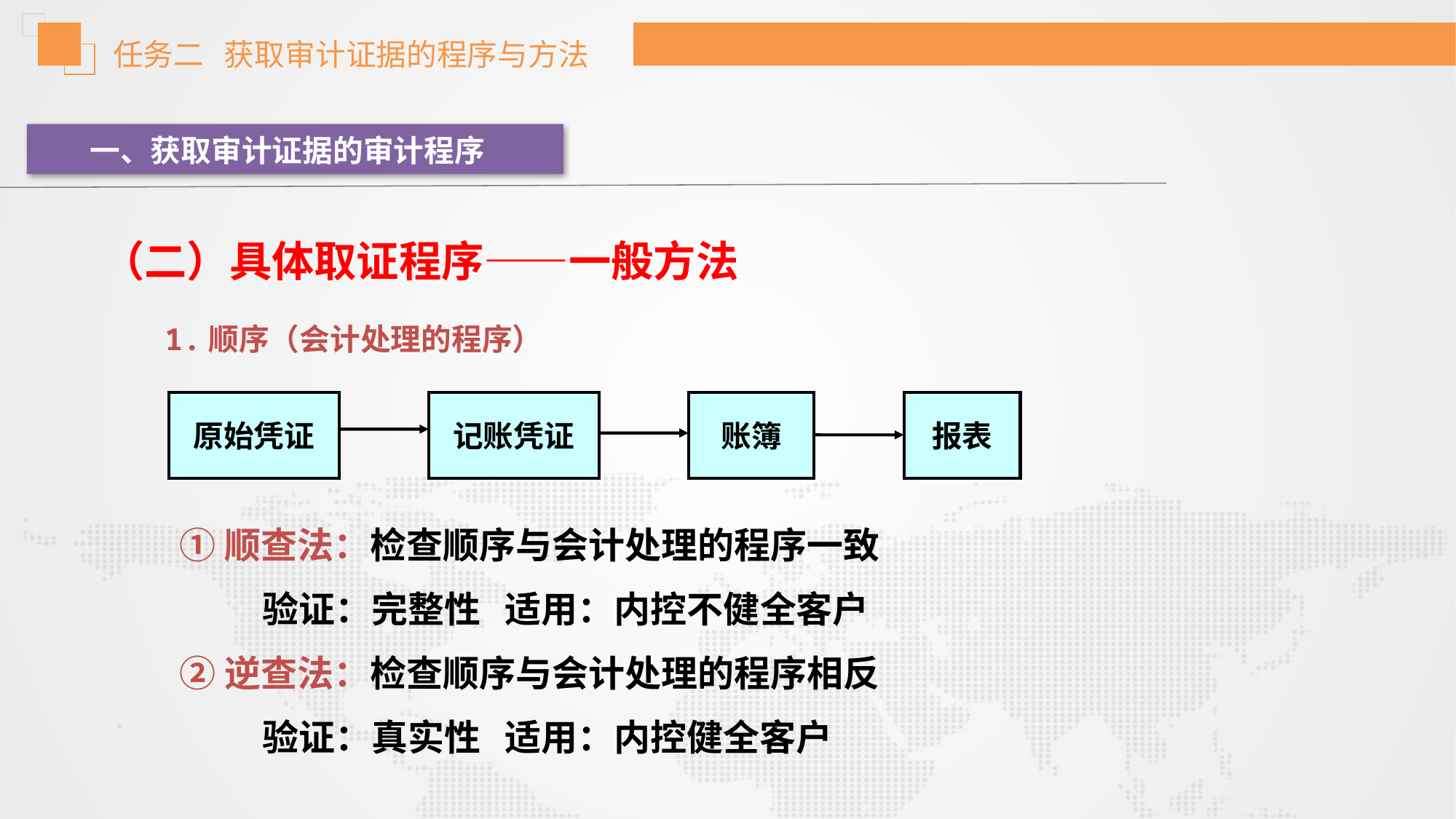

任务二   获取审计证据的程序与方法

一、获取审计证据的审计程序

（二）具体取证程序——一般方法
1.顺序（会计处理的程序）
原始凭证
记账凭证
账簿
报表

①顺查法：检查顺序与会计处理的程序一致
         验证：完整性   适用：内控不健全客户
②逆查法：检查顺序与会计处理的程序相反
         验证：真实性   适用：内控健全客户